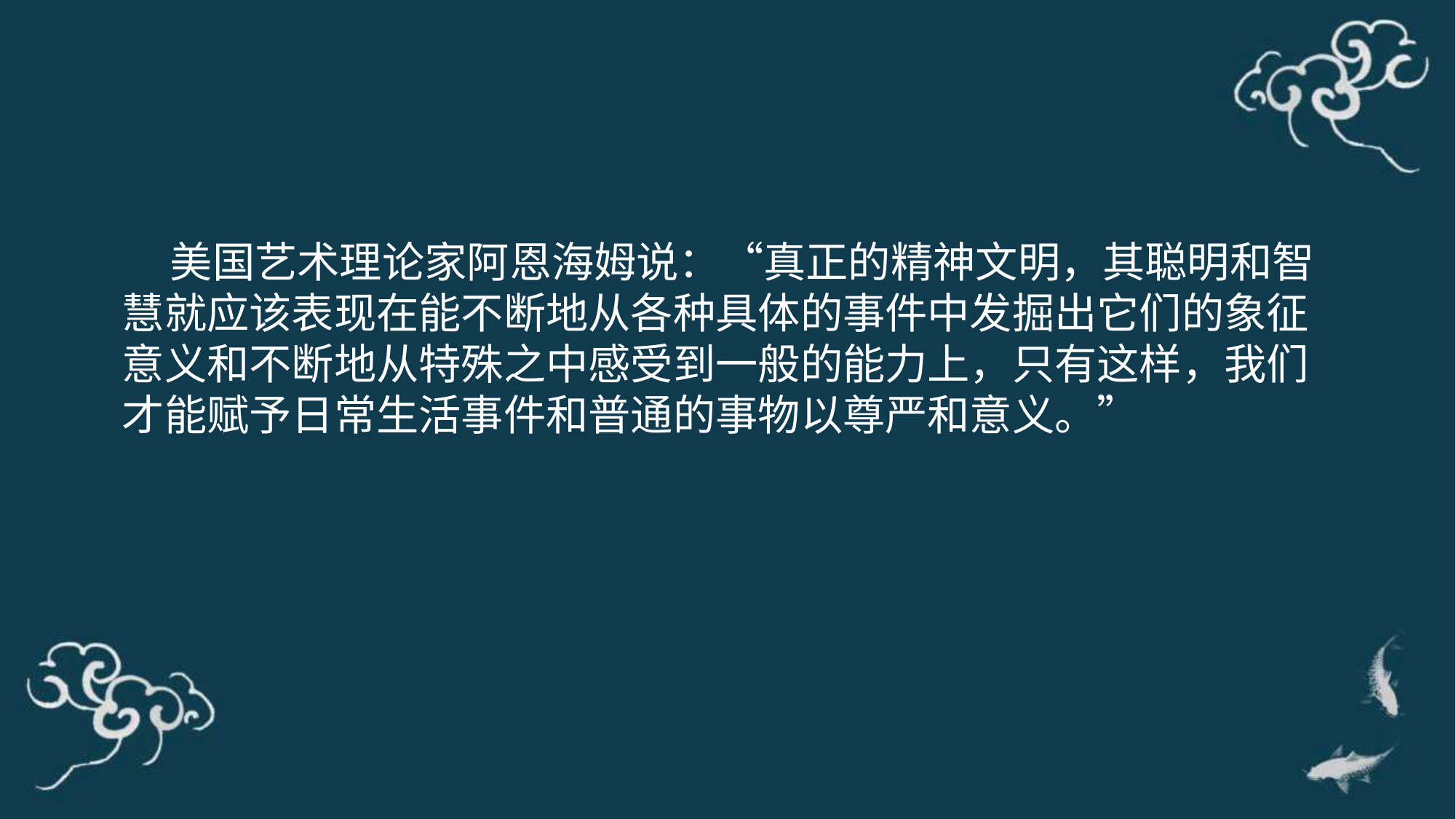

美国艺术理论家阿恩海姆说：“真正的精神文明，其聪明和智慧就应该表现在能不断地从各种具体的事件中发掘出它们的象征意义和不断地从特殊之中感受到一般的能力上，只有这样，我们才能赋予日常生活事件和普通的事物以尊严和意义。”